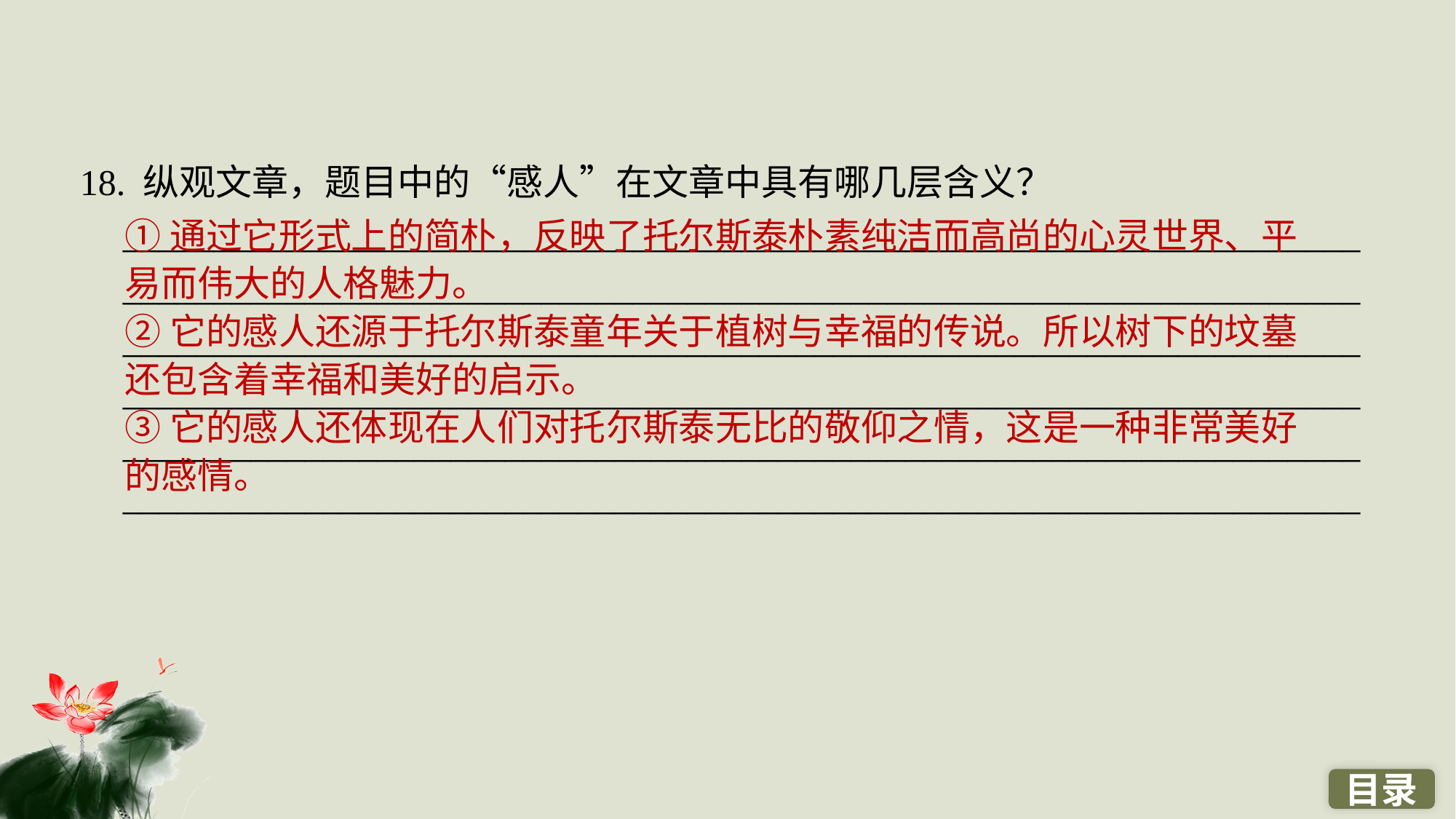

18. 纵观文章，题目中的“感人”在文章中具有哪几层含义？________________________________________________________________________________________________________________________________________________________________________________________________________________________________________________________________________________
____________________________________________________________________
____________________________________________________________________
①通过它形式上的简朴，反映了托尔斯泰朴素纯洁而高尚的心灵世界、平易而伟大的人格魅力。
②它的感人还源于托尔斯泰童年关于植树与幸福的传说。所以树下的坟墓还包含着幸福和美好的启示。
③它的感人还体现在人们对托尔斯泰无比的敬仰之情，这是一种非常美好的感情。